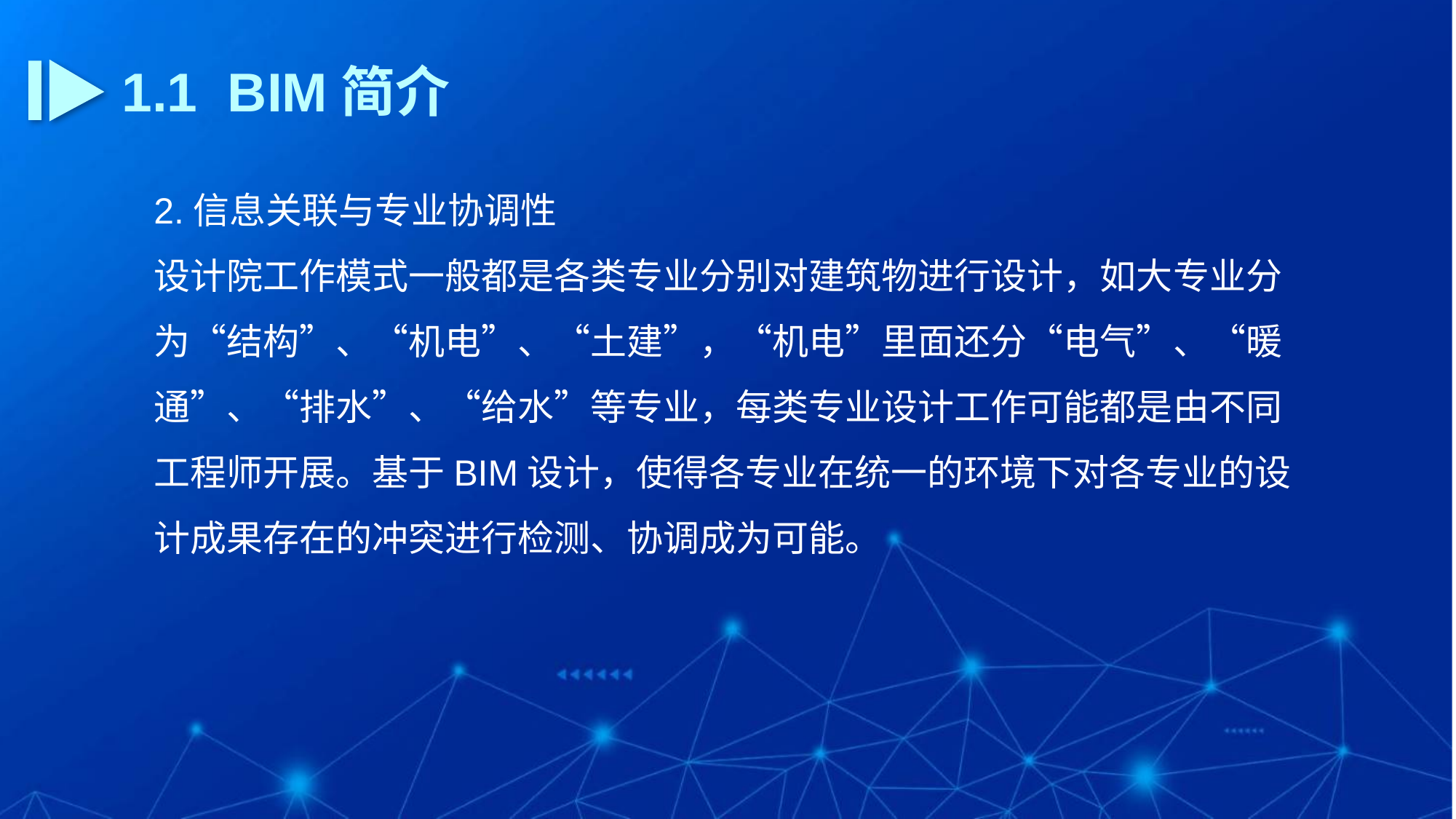

1.1  BIM简介

2.信息关联与专业协调性
设计院工作模式一般都是各类专业分别对建筑物进行设计，如大专业分为“结构”、“机电”、“土建”，“机电”里面还分“电气”、“暖通”、“排水”、“给水”等专业，每类专业设计工作可能都是由不同工程师开展。基于BIM设计，使得各专业在统一的环境下对各专业的设计成果存在的冲突进行检测、协调成为可能。